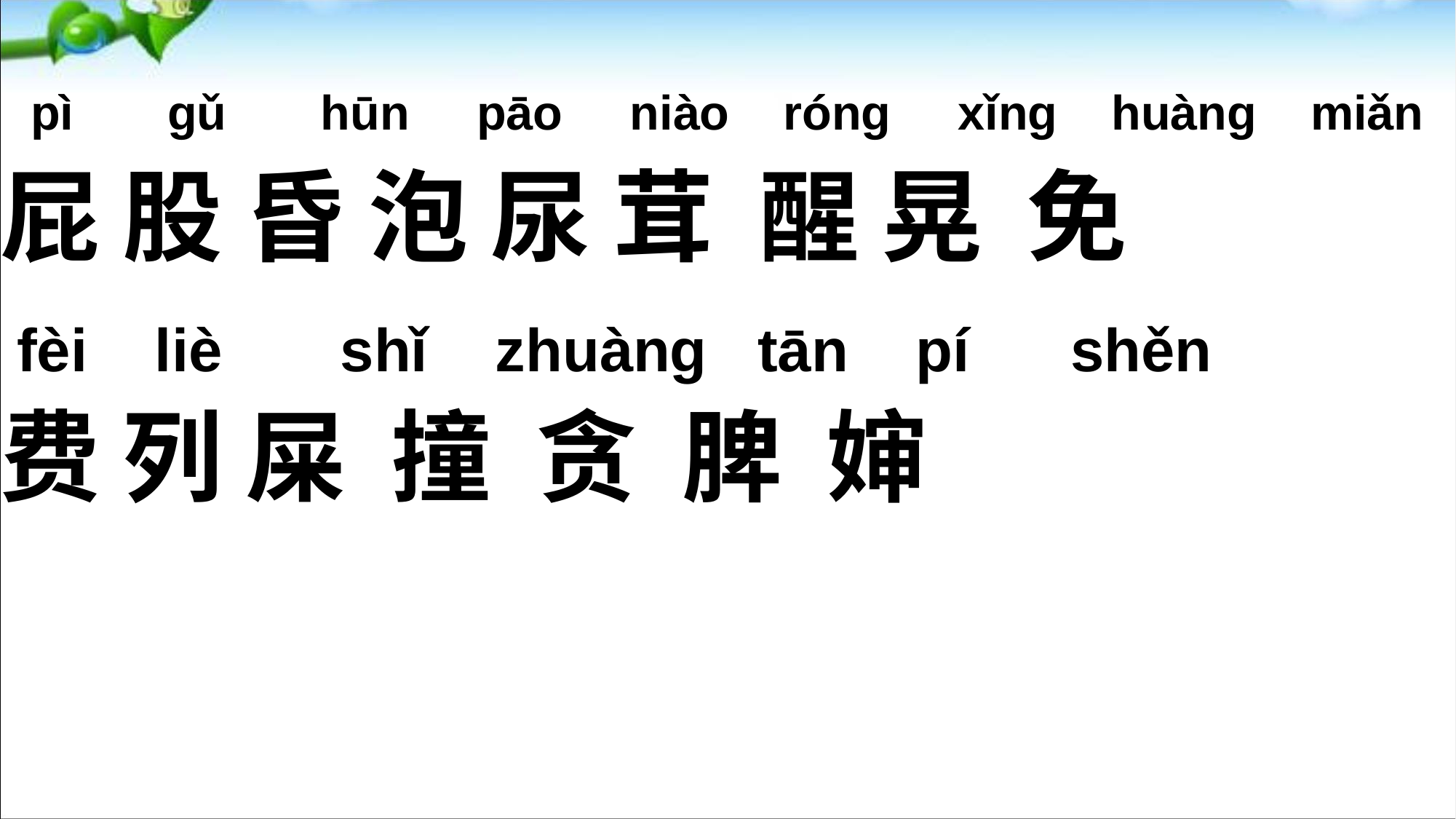

pì       gǔ       hūn     pāo     niào    róng     xǐng    huàng    miǎn
屁 股 昏 泡 尿 茸  醒 晃  免

费 列 屎  撞  贪  脾  婶
 fèi    liè       shǐ    zhuàng   tān    pí      shěn